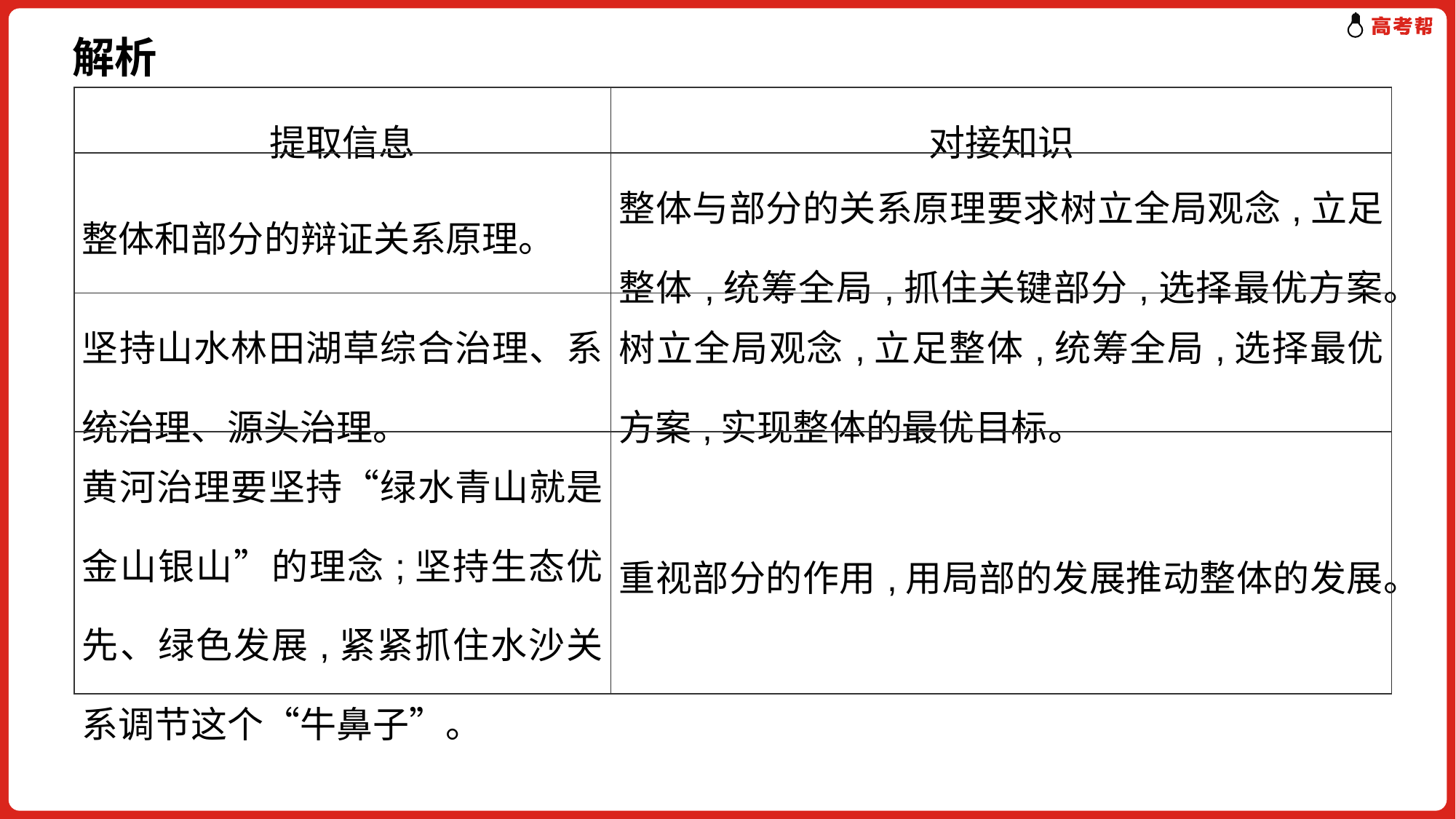

解析
| 提取信息 | 对接知识 |
| --- | --- |
| 整体和部分的辩证关系原理。 | 整体与部分的关系原理要求树立全局观念,立足整体,统筹全局,抓住关键部分,选择最优方案。 |
| 坚持山水林田湖草综合治理、系统治理、源头治理。 | 树立全局观念,立足整体,统筹全局,选择最优方案,实现整体的最优目标。 |
| 黄河治理要坚持“绿水青山就是金山银山”的理念;坚持生态优先、绿色发展,紧紧抓住水沙关系调节这个“牛鼻子”。 | 重视部分的作用,用局部的发展推动整体的发展。 |